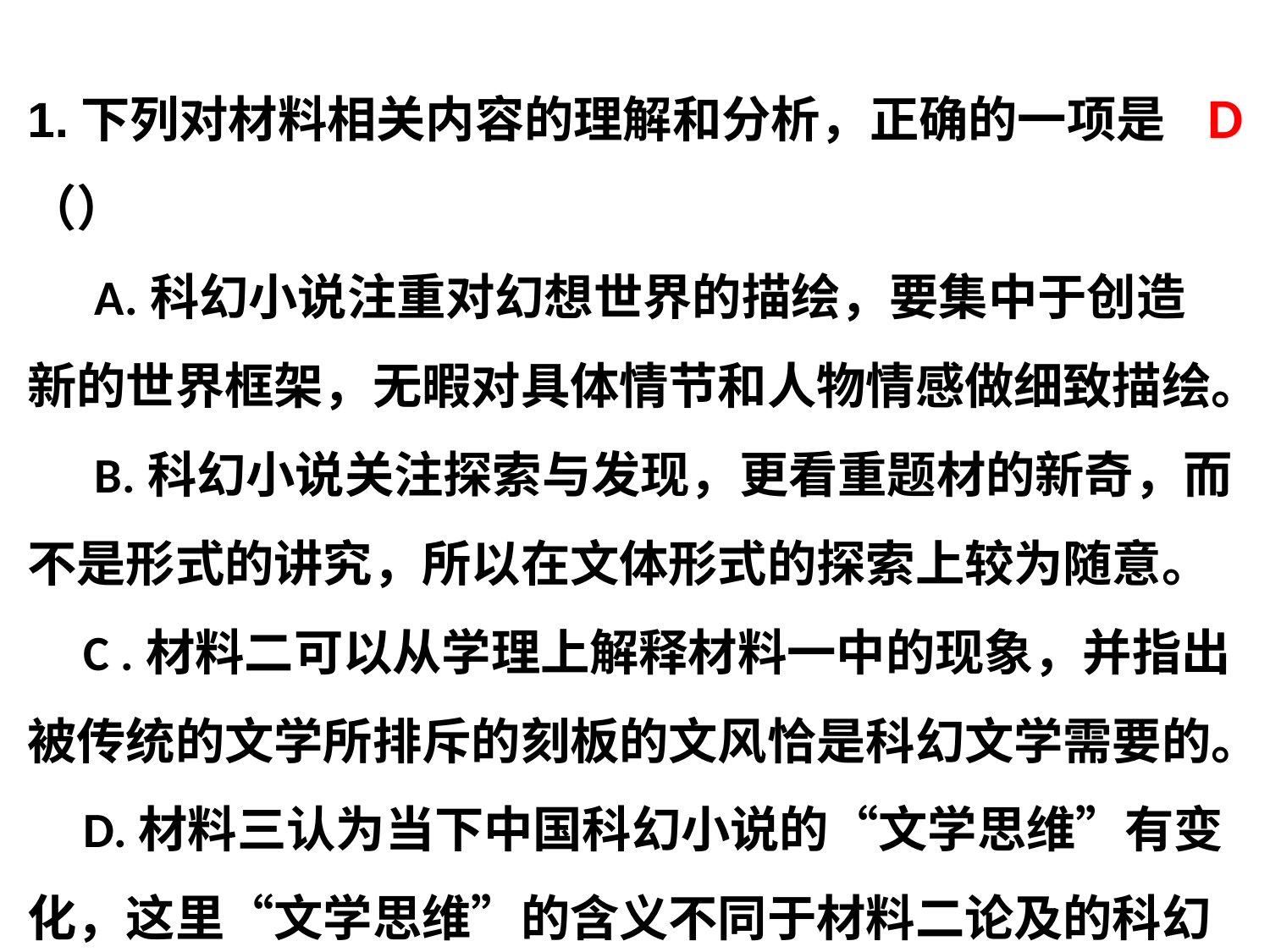

1.下列对材料相关内容的理解和分析，正确的一项是（）
      A.科幻小说注重对幻想世界的描绘，要集中于创造新的世界框架，无暇对具体情节和人物情感做细致描绘。
      B.科幻小说关注探索与发现，更看重题材的新奇，而不是形式的讲究，所以在文体形式的探索上较为随意。
     C .材料二可以从学理上解释材料一中的现象，并指出被传统的文学所排斥的刻板的文风恰是科幻文学需要的。
     D.材料三认为当下中国科幻小说的“文学思维”有变化，这里“文学思维”的含义不同于材料二论及的科幻小说的“文学性”。
D